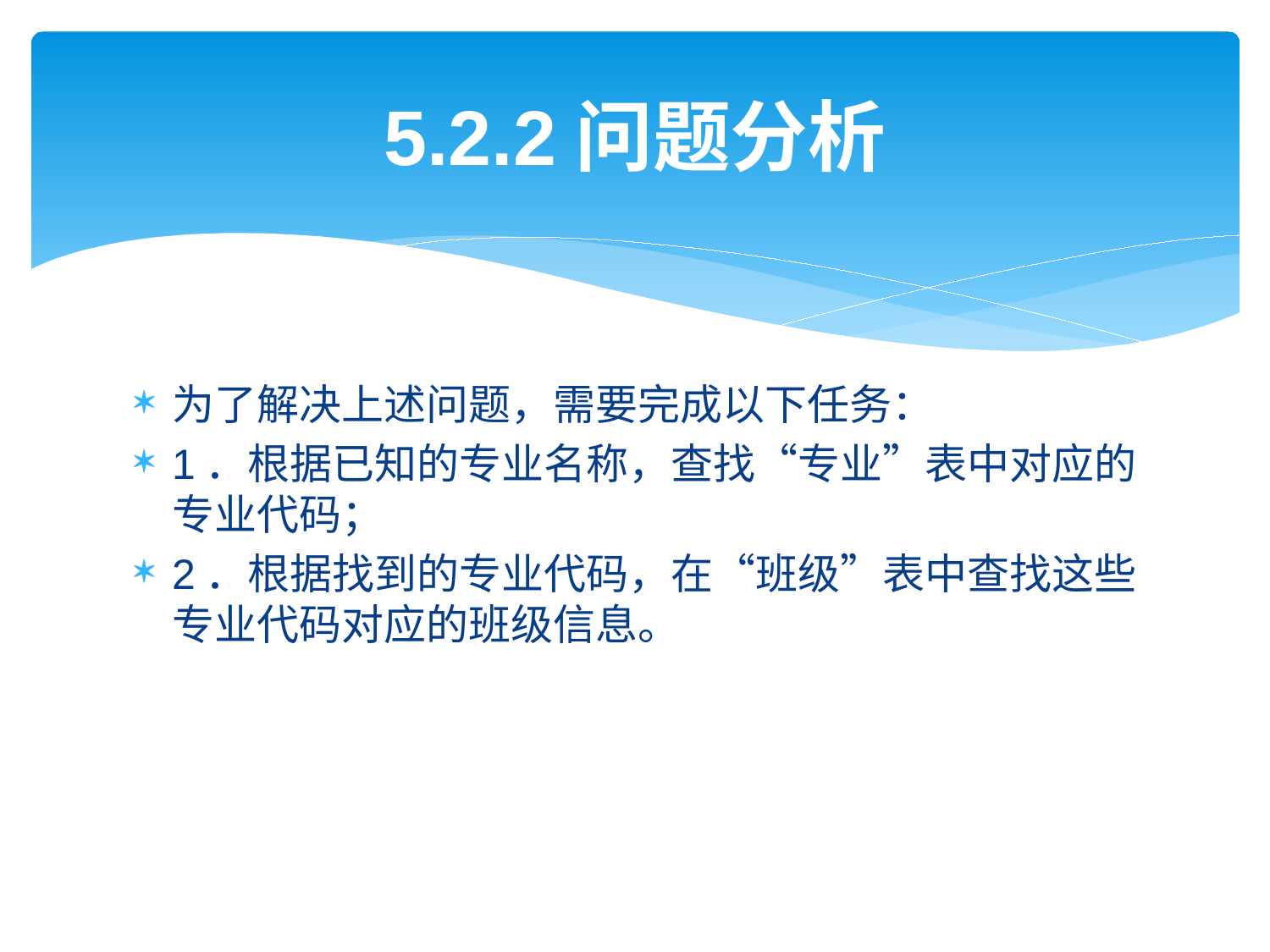

# 5.2.2问题分析
为了解决上述问题，需要完成以下任务：
1．根据已知的专业名称，查找“专业”表中对应的专业代码；
2．根据找到的专业代码，在“班级”表中查找这些专业代码对应的班级信息。